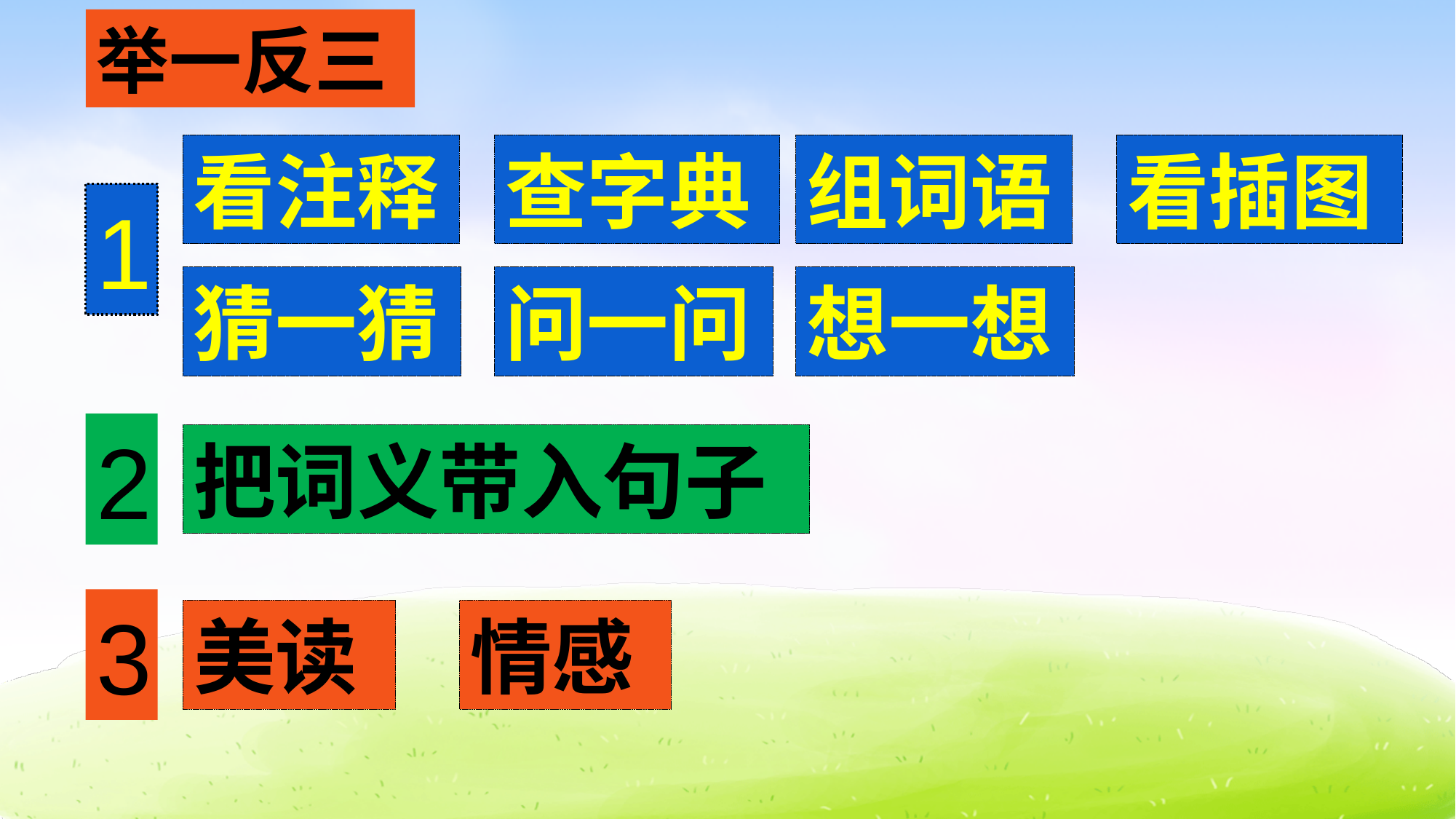

举一反三
看注释
查字典
组词语
看插图
1
猜一猜
问一问
想一想
2
把词义带入句子
3
美读
情感